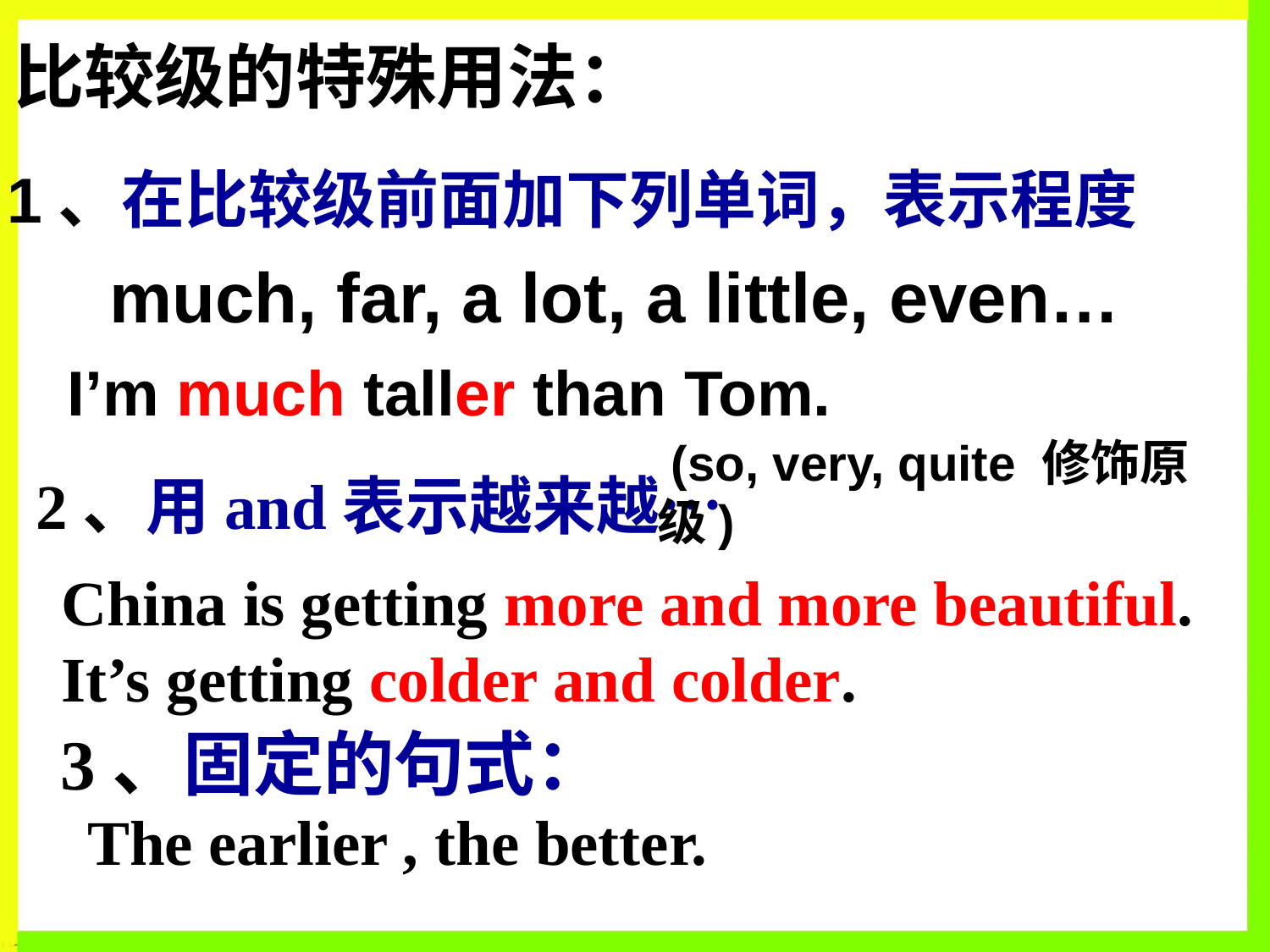

比较级的特殊用法：
1、在比较级前面加下列单词，表示程度
much, far, a lot, a little, even…
I’m much taller than Tom.
 (so, very, quite 修饰原级)
2、用and表示越来越…
   China is getting more and more beautiful.
   It’s getting colder and colder.
3、固定的句式：
The earlier , the better.